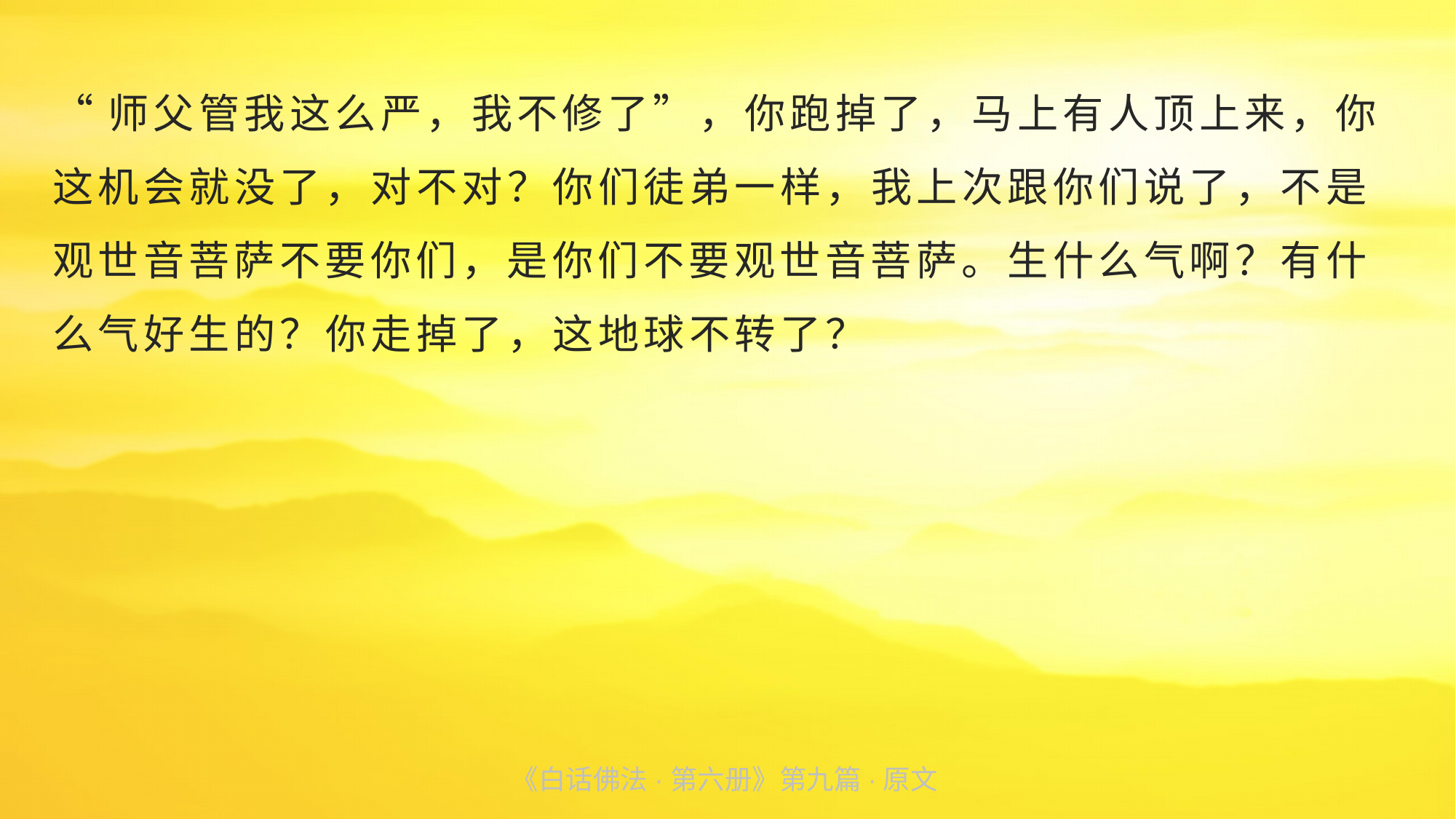

“师父管我这么严，我不修了”，你跑掉了，马上有人顶上来，你这机会就没了，对不对？你们徒弟一样，我上次跟你们说了，不是观世音菩萨不要你们，是你们不要观世音菩萨。生什么气啊？有什
么气好生的？你走掉了，这地球不转了？

《白话佛法·第六册》第九篇·原文